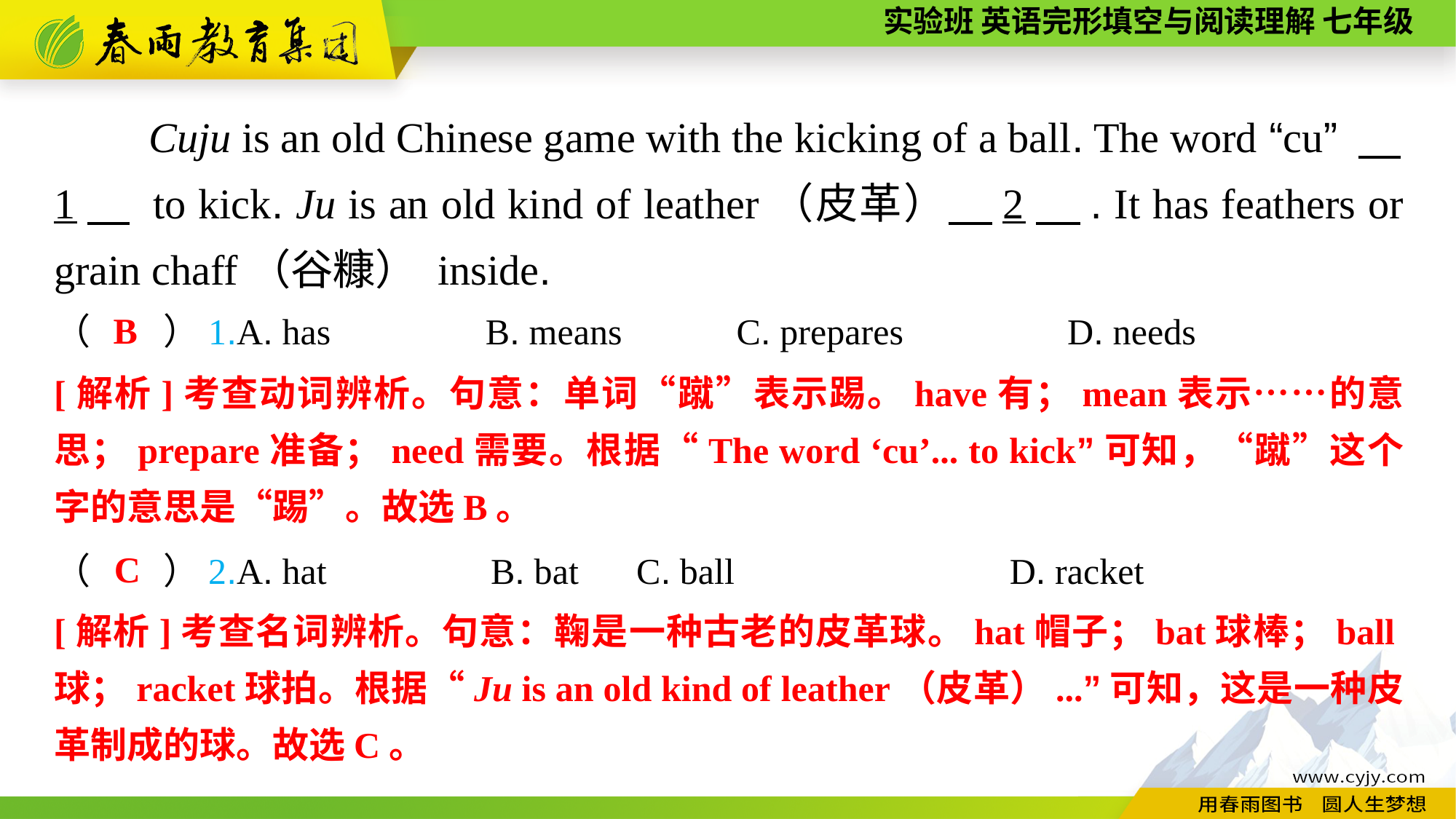

Cuju is an old Chinese game with the kicking of a ball. The word “cu” 　1　 to kick. Ju is an old kind of leather（皮革）　2　. It has feathers or grain chaff（谷糠） inside.
B
（　　）1.A. has                 B. means	   C. prepares                  D. needs
[解析]考查动词辨析。句意：单词“蹴”表示踢。have有；mean表示……的意思；prepare准备；need需要。根据“The word ‘cu’... to kick”可知，“蹴”这个字的意思是“踢”。故选B。
C
（　　）2.A. hat                  B. bat	    C. ball	                     D. racket
[解析]考查名词辨析。句意：鞠是一种古老的皮革球。hat帽子；bat球棒；ball球；racket球拍。根据“Ju is an old kind of leather（皮革）...”可知，这是一种皮革制成的球。故选C。